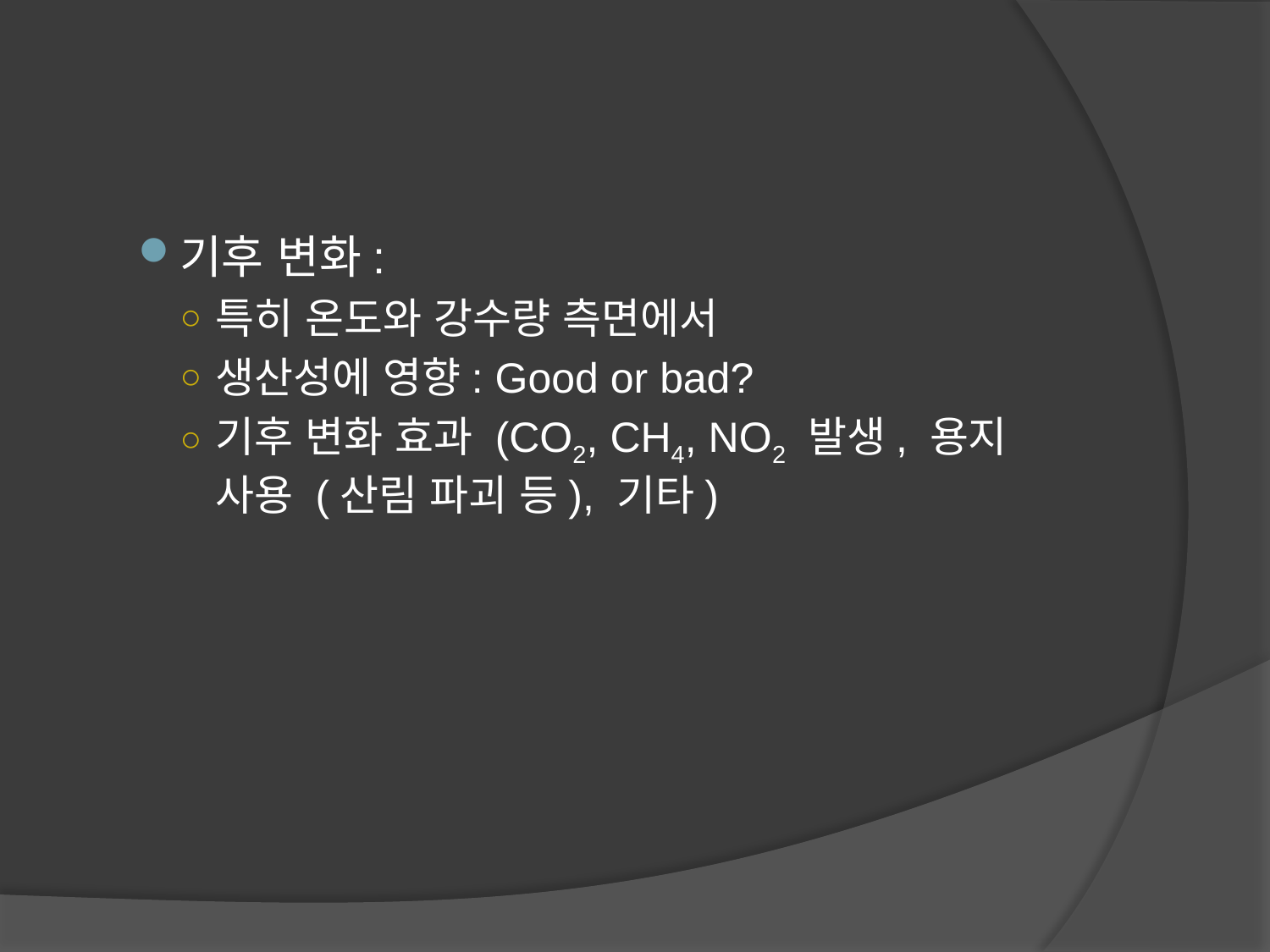

기후 변화:
특히 온도와 강수량 측면에서
생산성에 영향: Good or bad?
기후 변화 효과 (CO2, CH4, NO2 발생, 용지 사용 (산림 파괴 등), 기타)